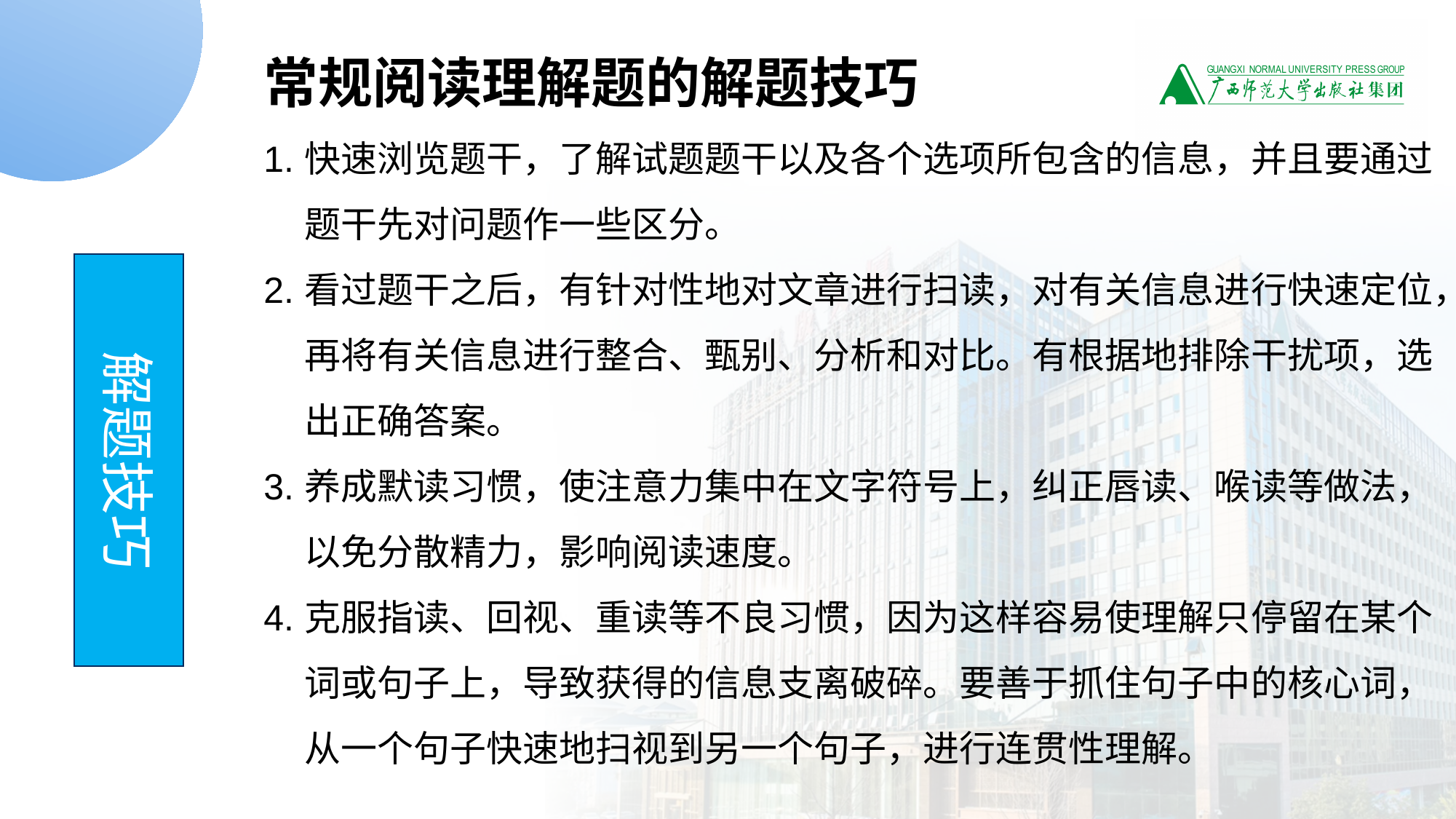

常规阅读理解题的解题技巧
快速浏览题干，了解试题题干以及各个选项所包含的信息，并且要通过题干先对问题作一些区分。
看过题干之后，有针对性地对文章进行扫读，对有关信息进行快速定位，再将有关信息进行整合、甄别、分析和对比。有根据地排除干扰项，选出正确答案。
养成默读习惯，使注意力集中在文字符号上，纠正唇读、喉读等做法，以免分散精力，影响阅读速度。
克服指读、回视、重读等不良习惯，因为这样容易使理解只停留在某个词或句子上，导致获得的信息支离破碎。要善于抓住句子中的核心词，从一个句子快速地扫视到另一个句子，进行连贯性理解。
解题技巧